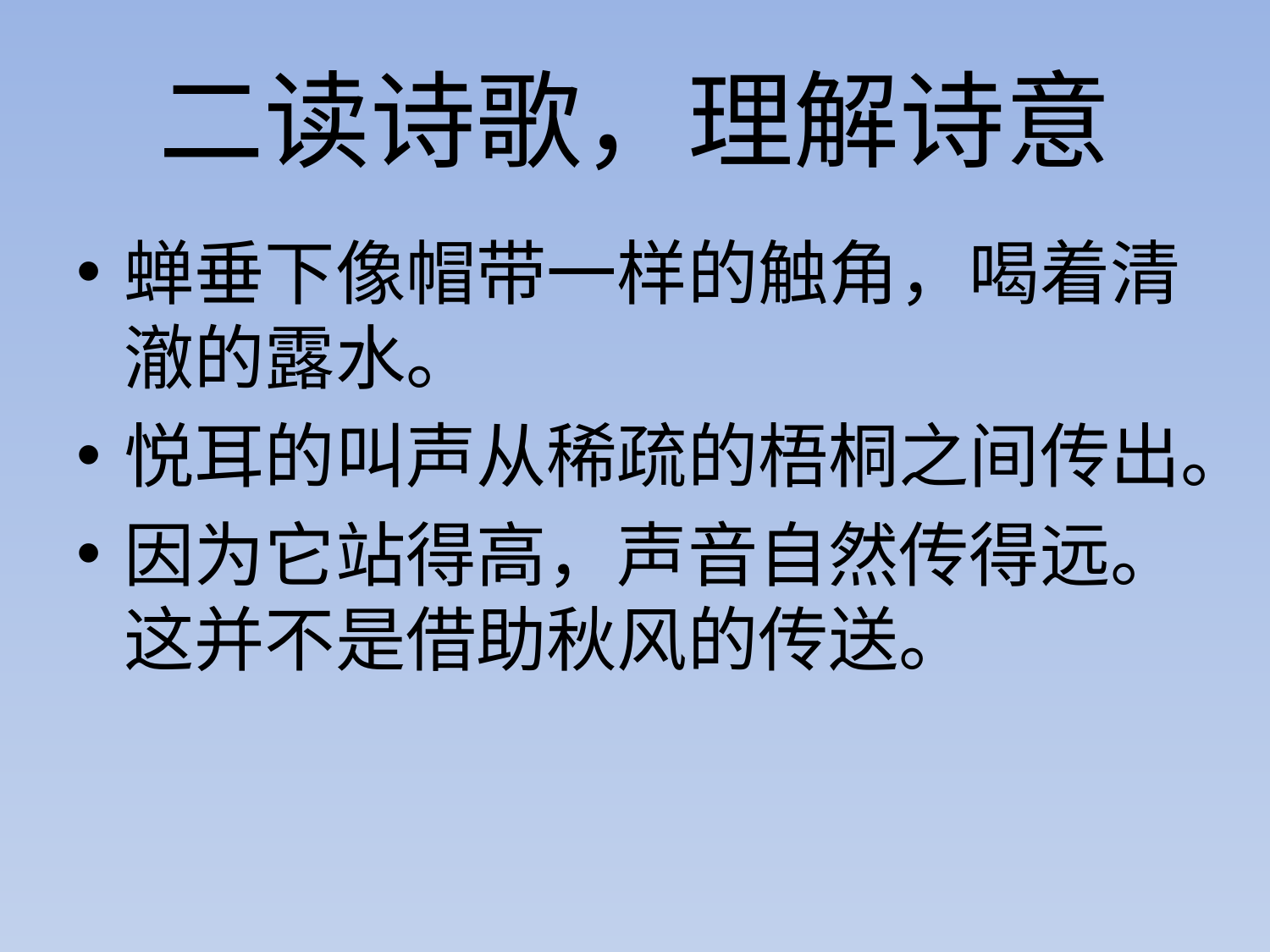

# 二读诗歌，理解诗意
蝉垂下像帽带一样的触角，喝着清澈的露水。
悦耳的叫声从稀疏的梧桐之间传出。
因为它站得高，声音自然传得远。这并不是借助秋风的传送。